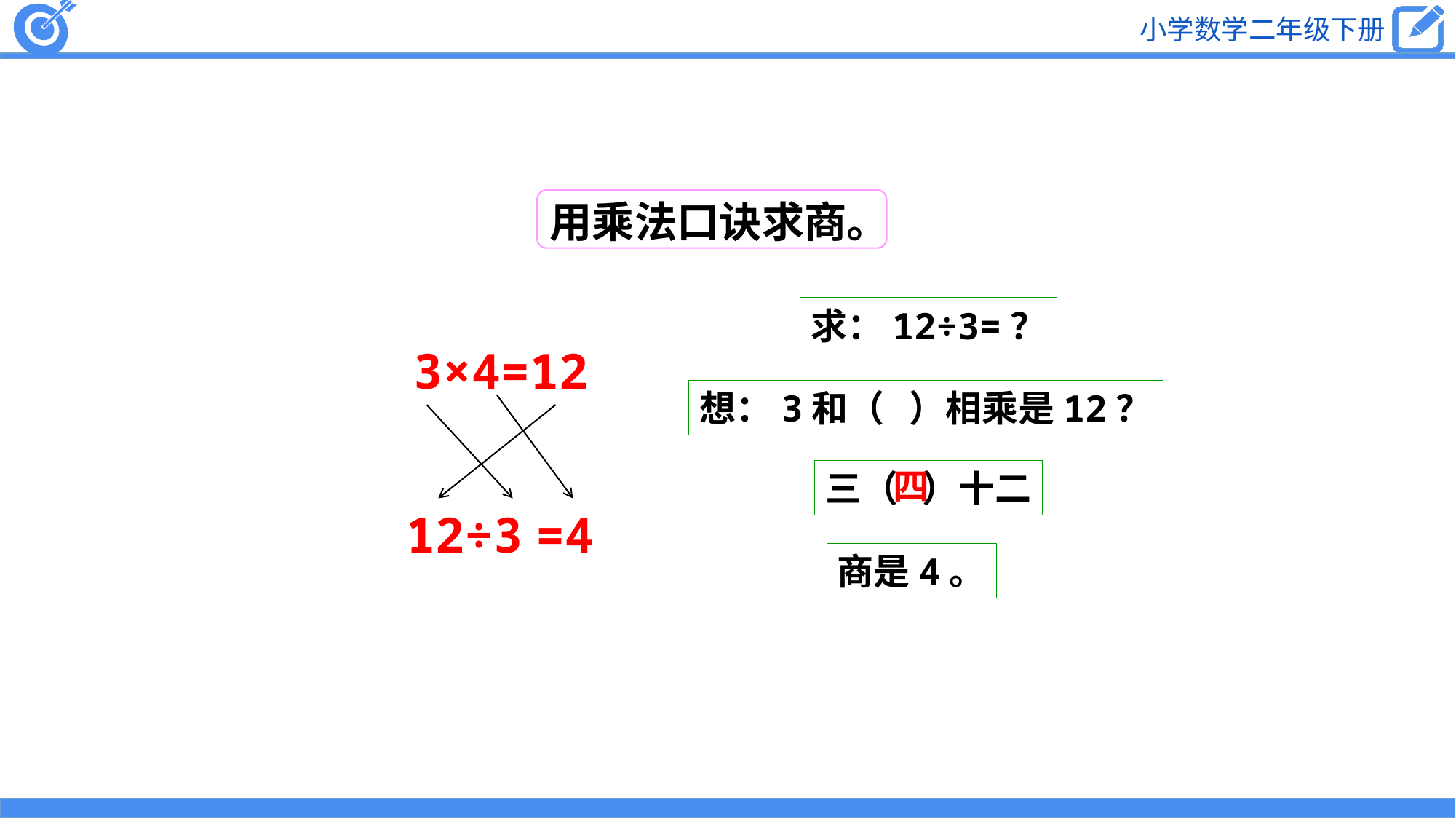

用乘法口诀求商。
求：12÷3=？
3×4=12
想：3和（   ）相乘是12？
四
三（   ）十二
12÷3
=4
商是4。